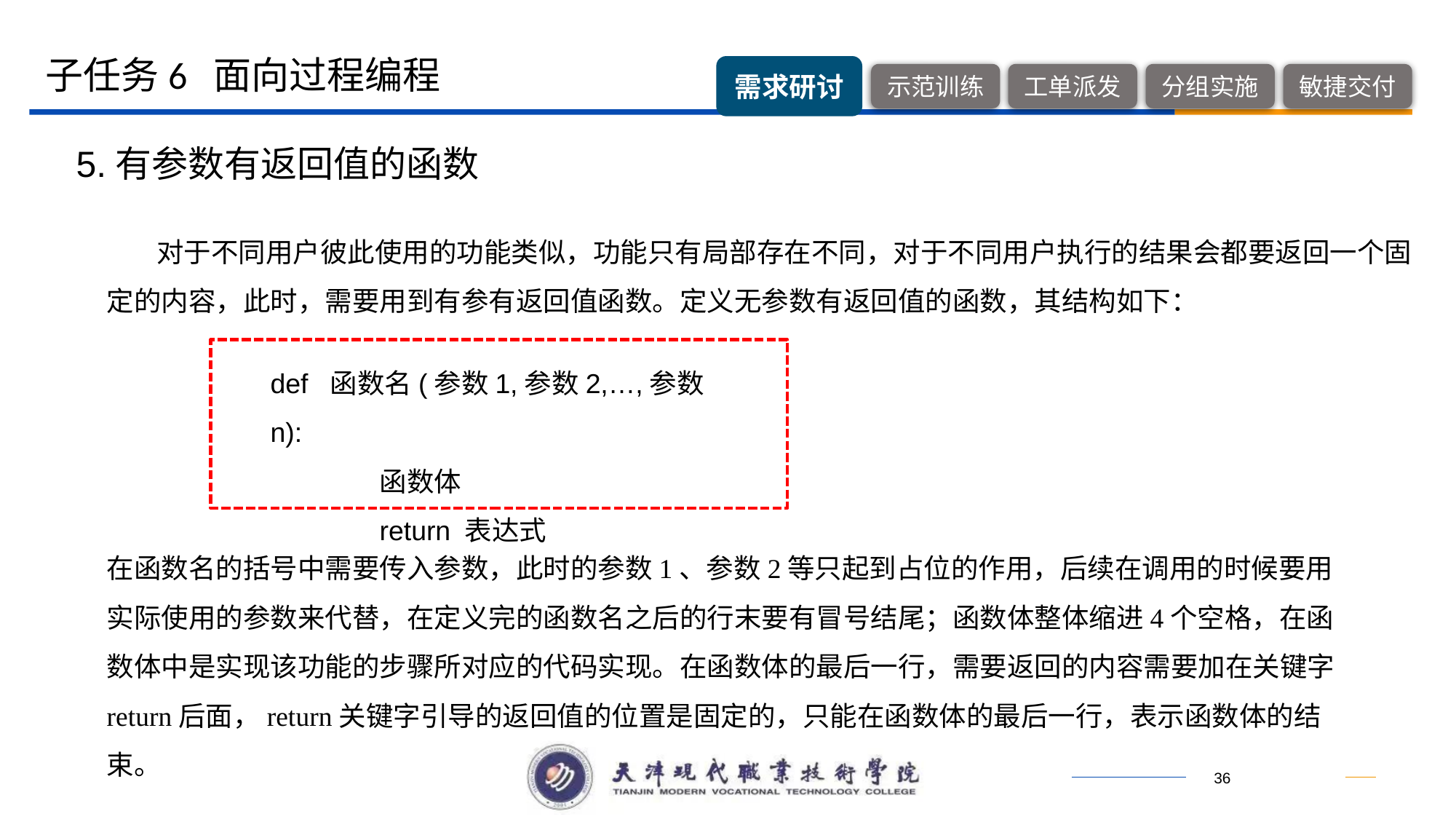

子任务6  面向过程编程

5.有参数有返回值的函数
       对于不同用户彼此使用的功能类似，功能只有局部存在不同，对于不同用户执行的结果会都要返回一个固定的内容，此时，需要用到有参有返回值函数。定义无参数有返回值的函数，其结构如下：

def  函数名(参数1,参数2,…,参数n):
	函数体
 	return 表达式

在函数名的括号中需要传入参数，此时的参数1、参数2等只起到占位的作用，后续在调用的时候要用实际使用的参数来代替，在定义完的函数名之后的行末要有冒号结尾；函数体整体缩进4个空格，在函数体中是实现该功能的步骤所对应的代码实现。在函数体的最后一行，需要返回的内容需要加在关键字return后面，return关键字引导的返回值的位置是固定的，只能在函数体的最后一行，表示函数体的结束。